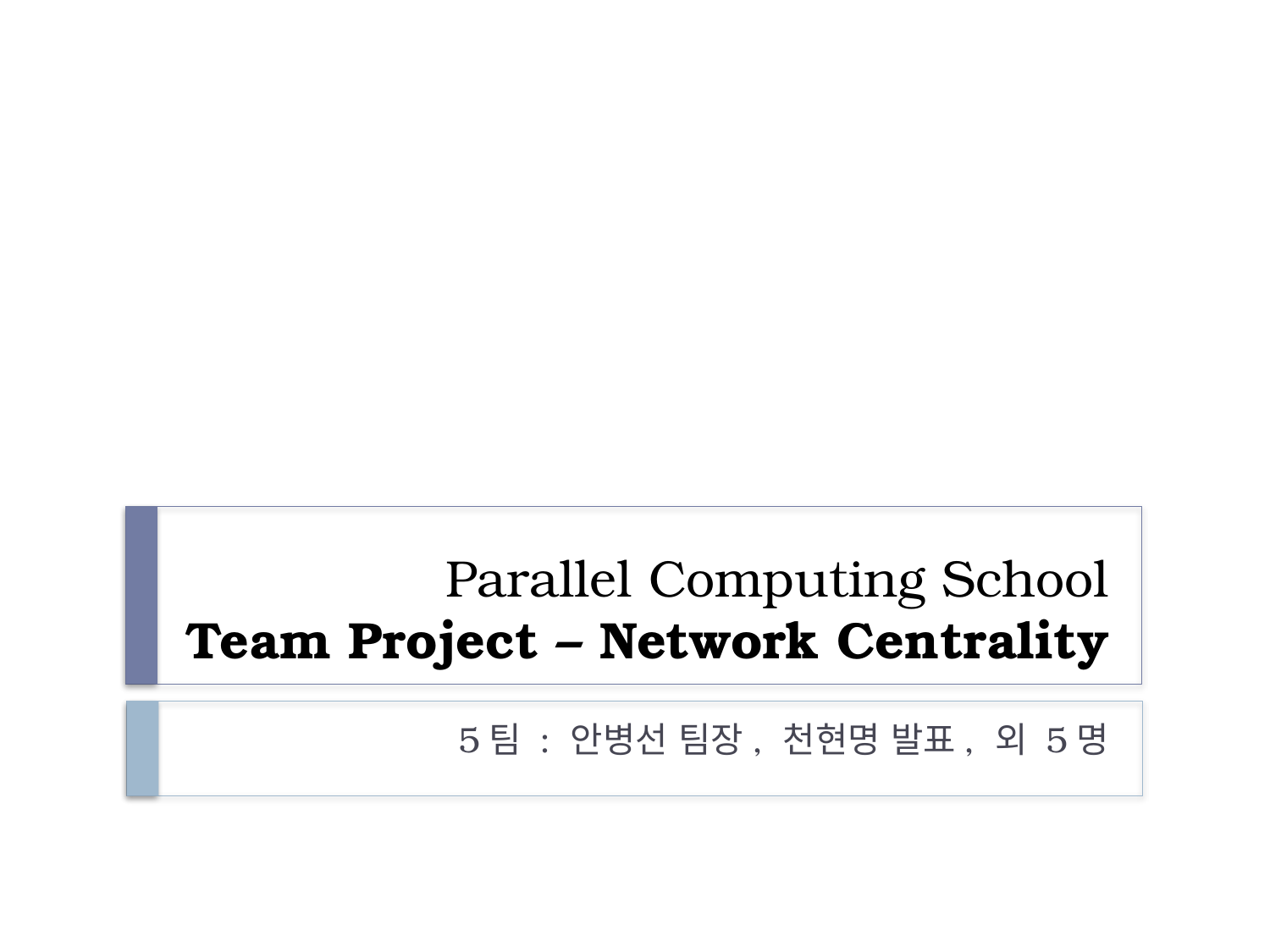

# Parallel Computing School Team Project – Network Centrality
5팀 : 안병선 팀장, 천현명 발표, 외 5명